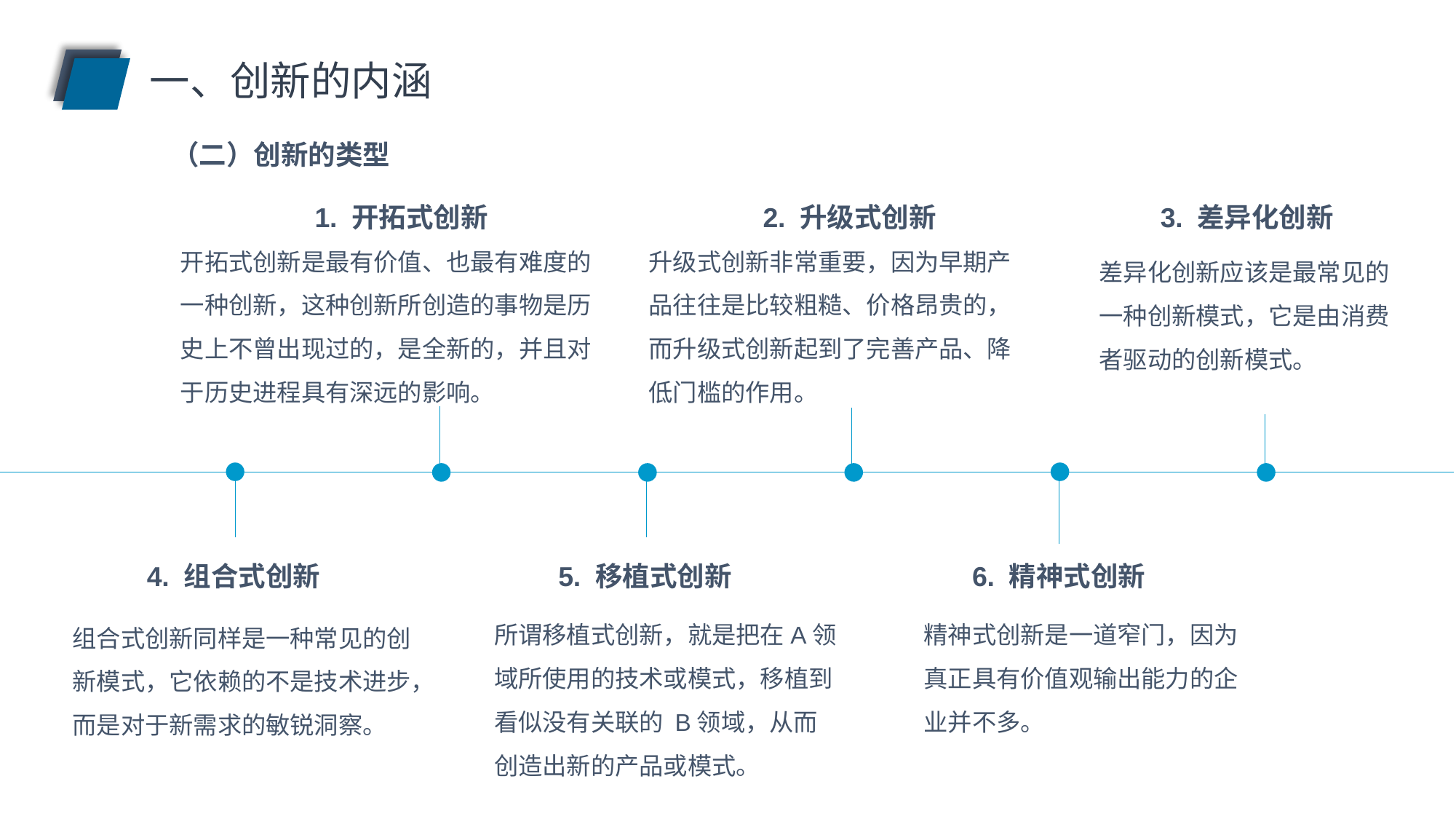

一、创新的内涵
（二）创新的类型
1. 开拓式创新
2. 升级式创新
3. 差异化创新
开拓式创新是最有价值、也最有难度的一种创新，这种创新所创造的事物是历史上不曾出现过的，是全新的，并且对于历史进程具有深远的影响。
升级式创新非常重要，因为早期产品往往是比较粗糙、价格昂贵的，而升级式创新起到了完善产品、降低门槛的作用。
差异化创新应该是最常见的一种创新模式，它是由消费者驱动的创新模式。

4. 组合式创新
5. 移植式创新
6. 精神式创新
所谓移植式创新，就是把在A领域所使用的技术或模式，移植到看似没有关联的 B领域，从而创造出新的产品或模式。
精神式创新是一道窄门，因为真正具有价值观输出能力的企业并不多。
组合式创新同样是一种常见的创新模式，它依赖的不是技术进步，而是对于新需求的敏锐洞察。